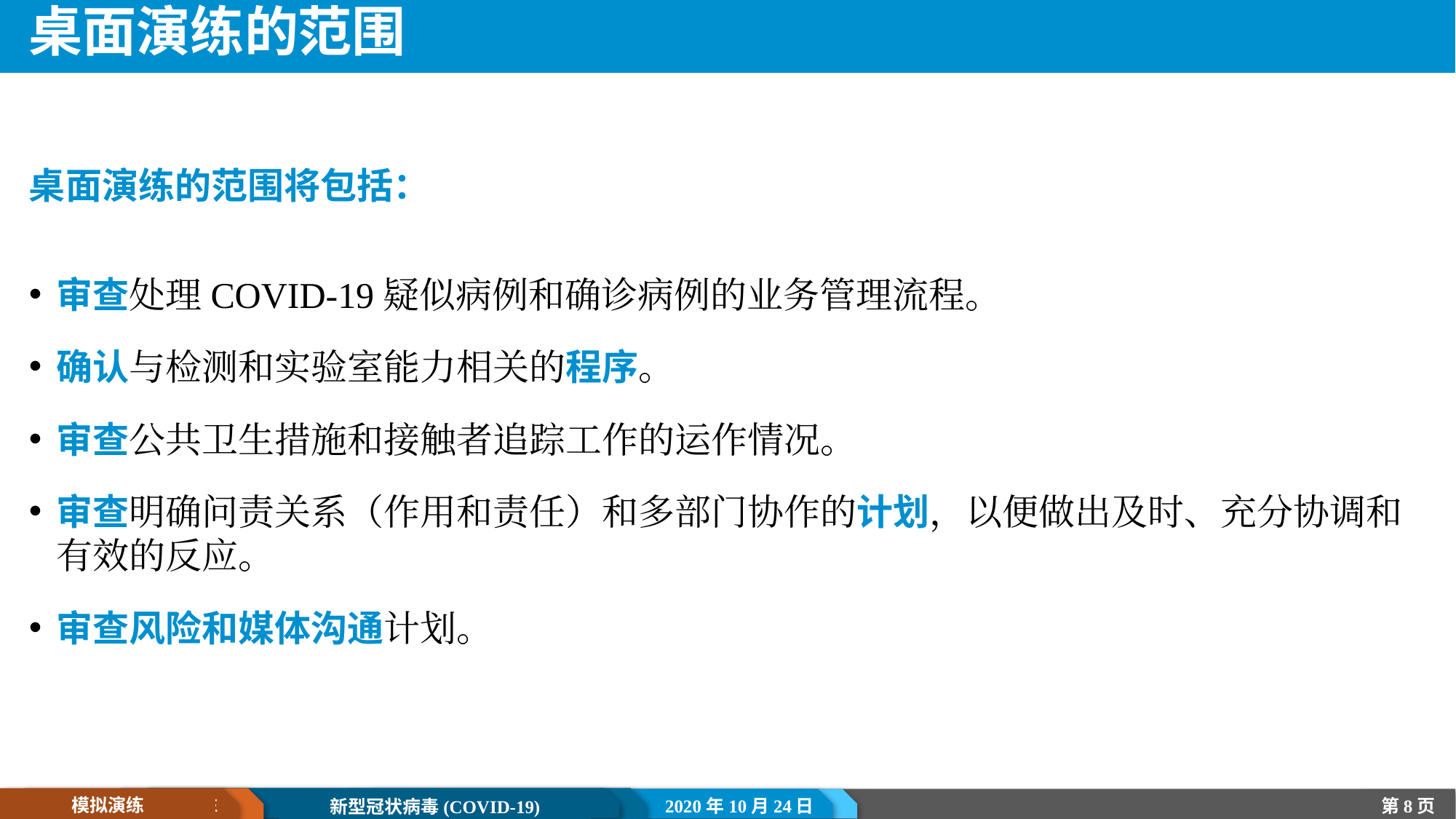

# 桌面演练的范围

桌面演练的范围将包括：

审查处理COVID-19疑似病例和确诊病例的业务管理流程。
确认与检测和实验室能力相关的程序。
审查公共卫生措施和接触者追踪工作的运作情况。
审查明确问责关系（作用和责任）和多部门协作的计划，以便做出及时、充分协调和有效的反应。
审查风险和媒体沟通计划。
2020年10月24日
模拟演练
第8页
新型冠状病毒(COVID-19)